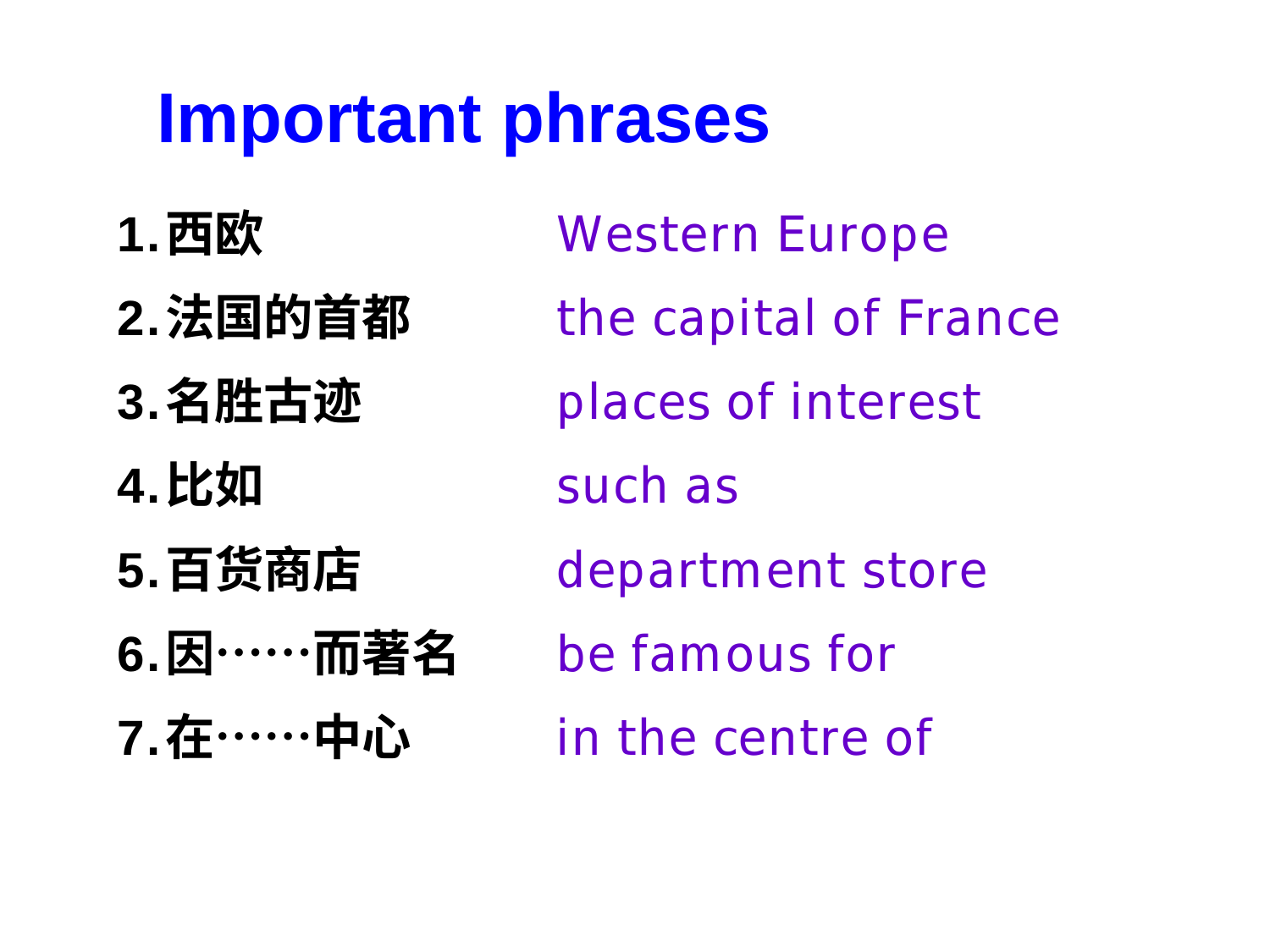

Important phrases
西欧
法国的首都
名胜古迹
比如
百货商店
因……而著名
在……中心
Western Europe
the capital of France
places of interest
such as
department store
be famous for
in the centre of